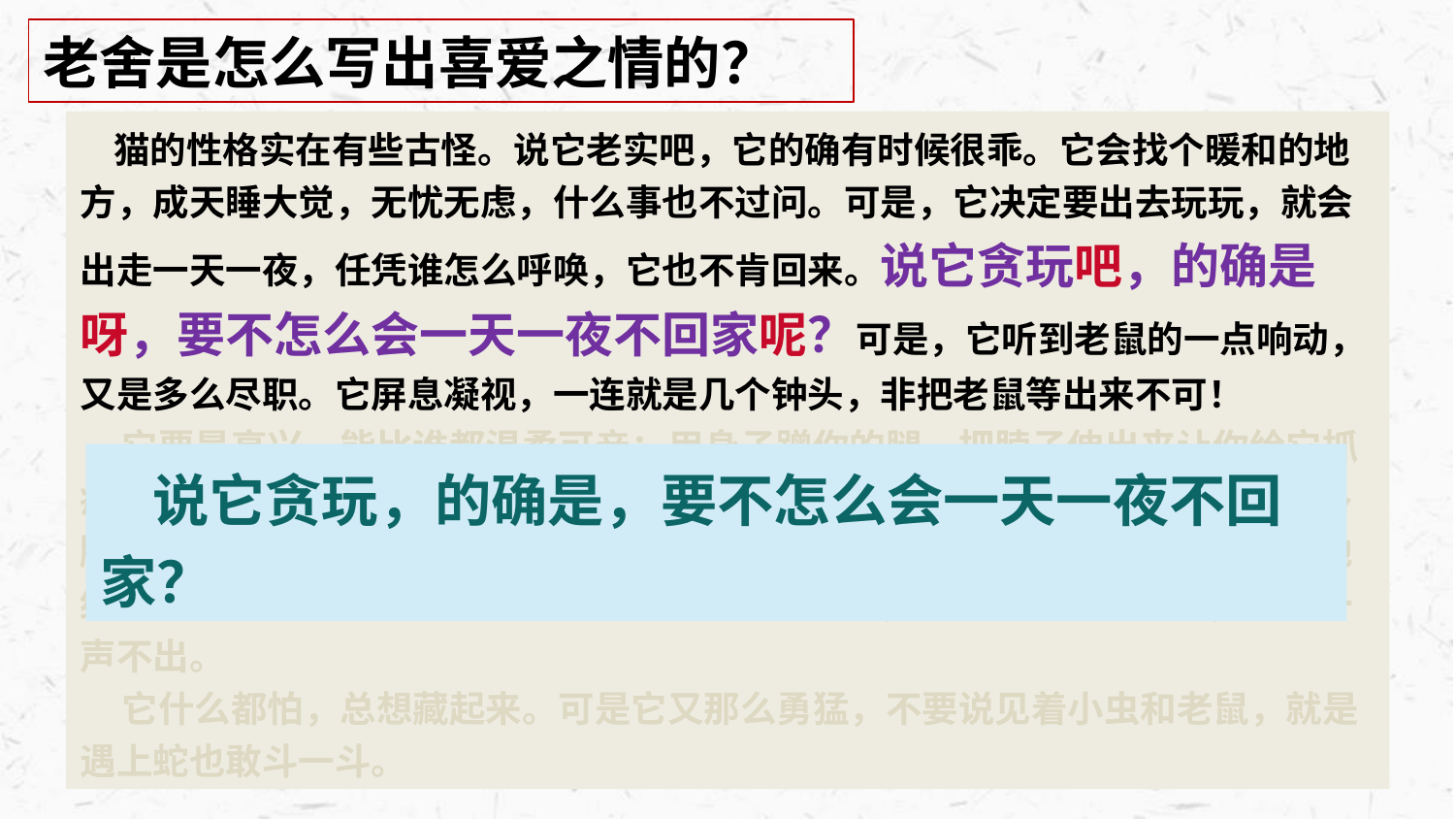

老舍是怎么写出喜爱之情的？
   猫的性格实在有些古怪。说它老实吧，它的确有时候很乖。它会找个暖和的地方，成天睡大觉，无忧无虑，什么事也不过问。可是，它决定要出去玩玩，就会出走一天一夜，任凭谁怎么呼唤，它也不肯回来。说它贪玩吧，的确是呀，要不怎么会一天一夜不回家呢？可是，它听到老鼠的一点响动，又是多么尽职。它屏息凝视，一连就是几个钟头，非把老鼠等出来不可！
    它要是高兴，能比谁都温柔可亲：用身子蹭你的腿，把脖子伸出来让你给它抓痒，或是在你写作的时候，跳上桌来，在稿纸上踩印几朵小梅花。它还会丰富多腔地叫唤，长短不同，粗细各异，变化多端。在不叫的时候，它还会咕噜咕噜地给自己解闷。这可都凭它的高兴。它若是不高兴啊，无论谁说多少好话，它也一声不出。
    它什么都怕，总想藏起来。可是它又那么勇猛，不要说见着小虫和老鼠，就是遇上蛇也敢斗一斗。
   说它贪玩，的确是，要不怎么会一天一夜不回家？